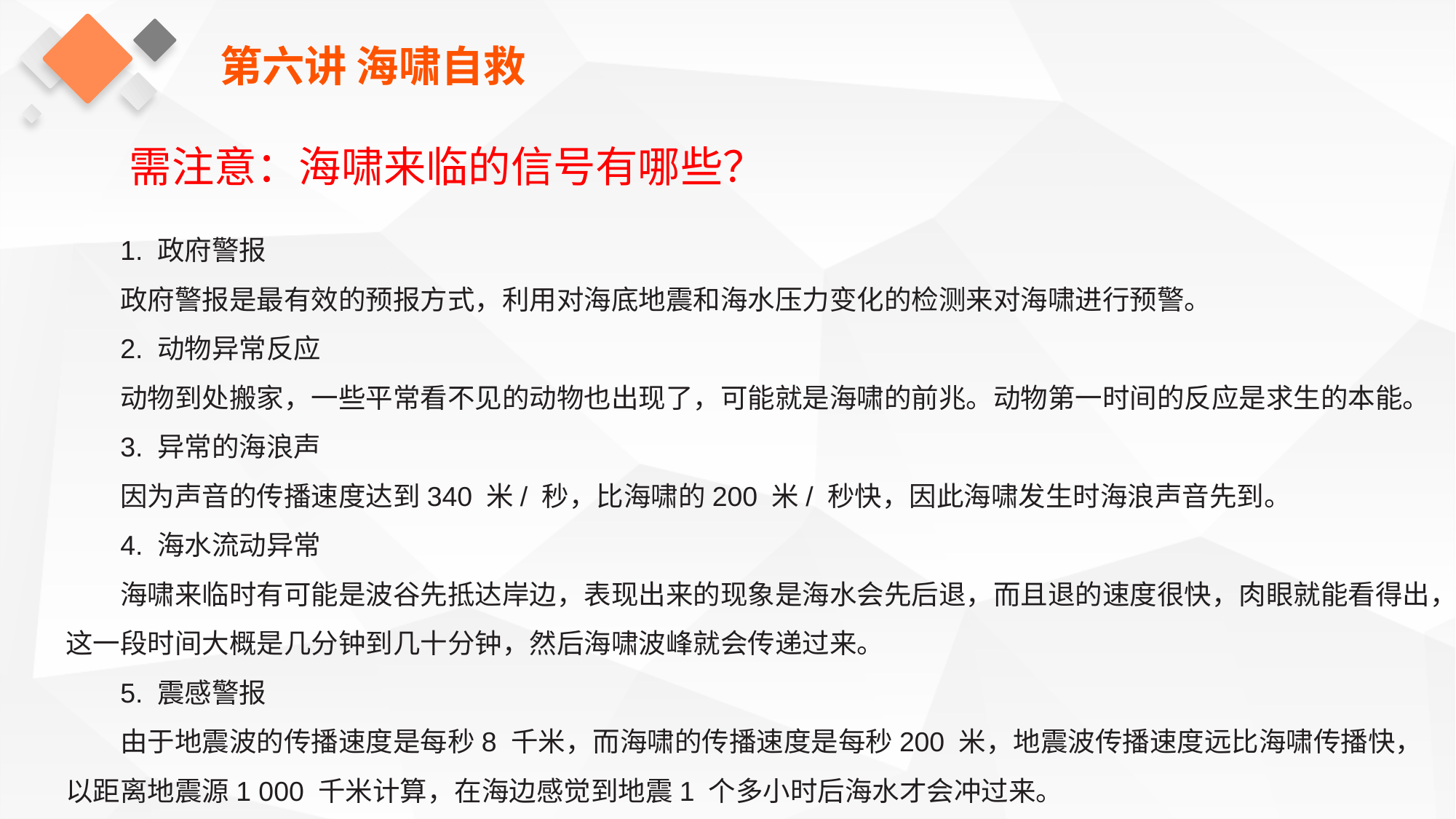

第六讲 海啸自救
需注意：海啸来临的信号有哪些？
1. 政府警报
政府警报是最有效的预报方式，利用对海底地震和海水压力变化的检测来对海啸进行预警。
2. 动物异常反应
动物到处搬家，一些平常看不见的动物也出现了，可能就是海啸的前兆。动物第一时间的反应是求生的本能。
3. 异常的海浪声
因为声音的传播速度达到340 米/ 秒，比海啸的200 米/ 秒快，因此海啸发生时海浪声音先到。
4. 海水流动异常
海啸来临时有可能是波谷先抵达岸边，表现出来的现象是海水会先后退，而且退的速度很快，肉眼就能看得出，这一段时间大概是几分钟到几十分钟，然后海啸波峰就会传递过来。
5. 震感警报
由于地震波的传播速度是每秒8 千米，而海啸的传播速度是每秒200 米，地震波传播速度远比海啸传播快，以距离地震源1 000 千米计算，在海边感觉到地震1 个多小时后海水才会冲过来。